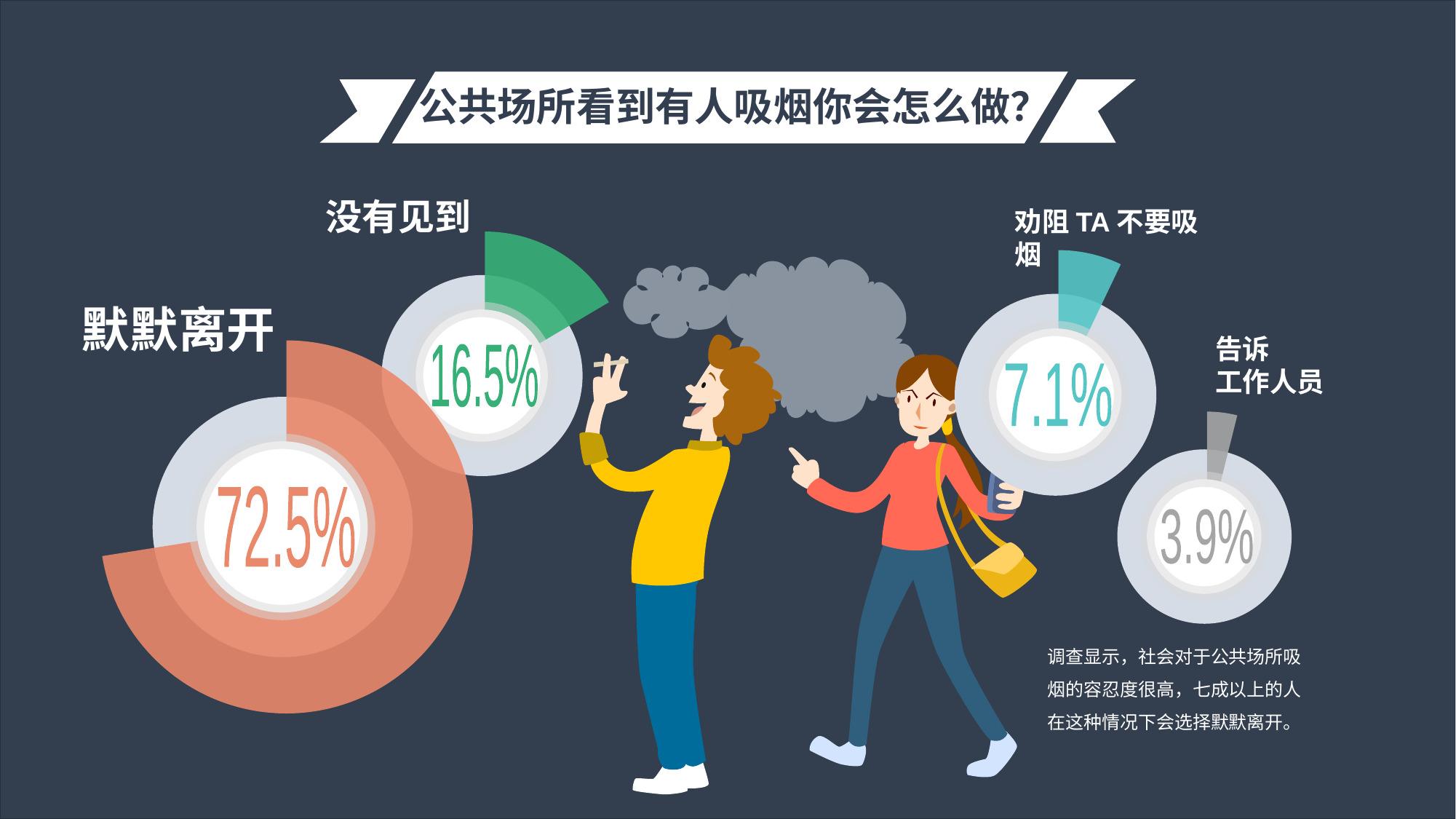

公共场所看到有人吸烟你会怎么做？
没有见到
劝阻TA不要吸烟

16.5%

7.1%

默默离开
告诉
工作人员

72.5%

3.9%
调查显示，社会对于公共场所吸烟的容忍度很高，七成以上的人在这种情况下会选择默默离开。